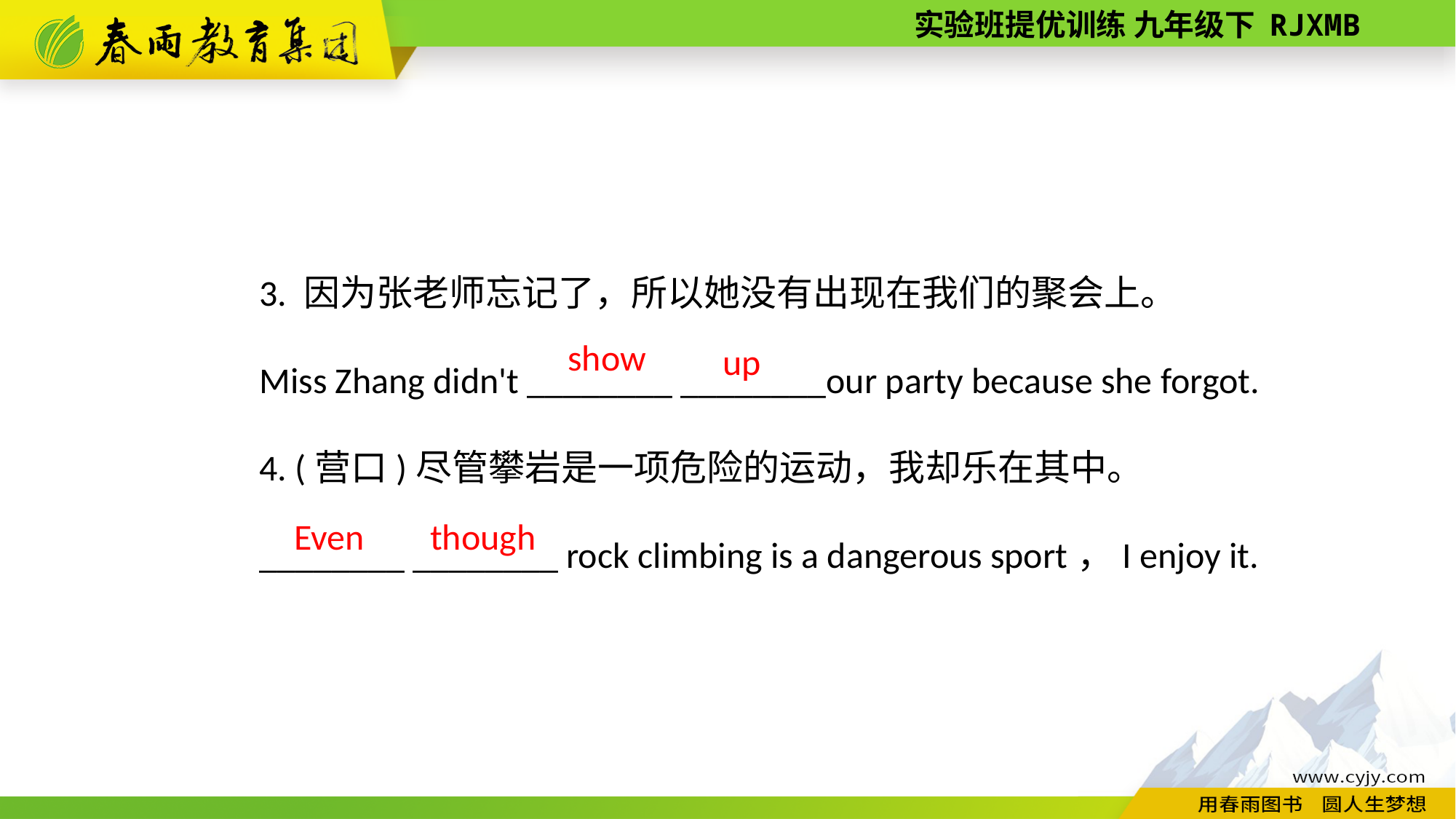

3. 因为张老师忘记了，所以她没有出现在我们的聚会上。
Miss Zhang didn't ________ ________our party because she forgot.
4. (营口)尽管攀岩是一项危险的运动，我却乐在其中。
________ ________ rock climbing is a dangerous sport，I enjoy it.
show
up
Even
though